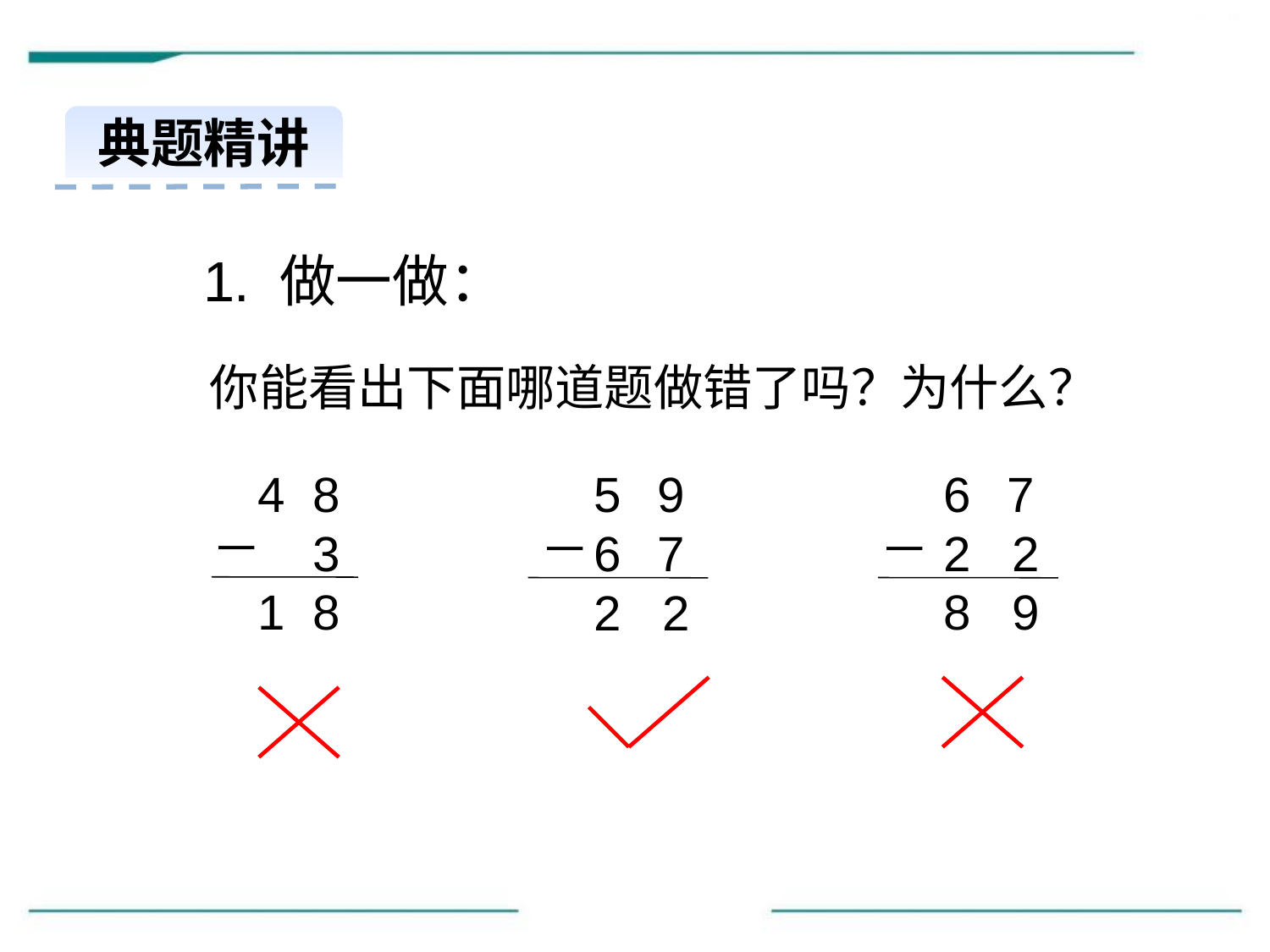

典题精讲

1. 做一做：
      你能看出下面哪道题做错了吗？为什么？
 4  8
     3
 1  8
7
2   2
8   9
9
7
2   2
－
－
－